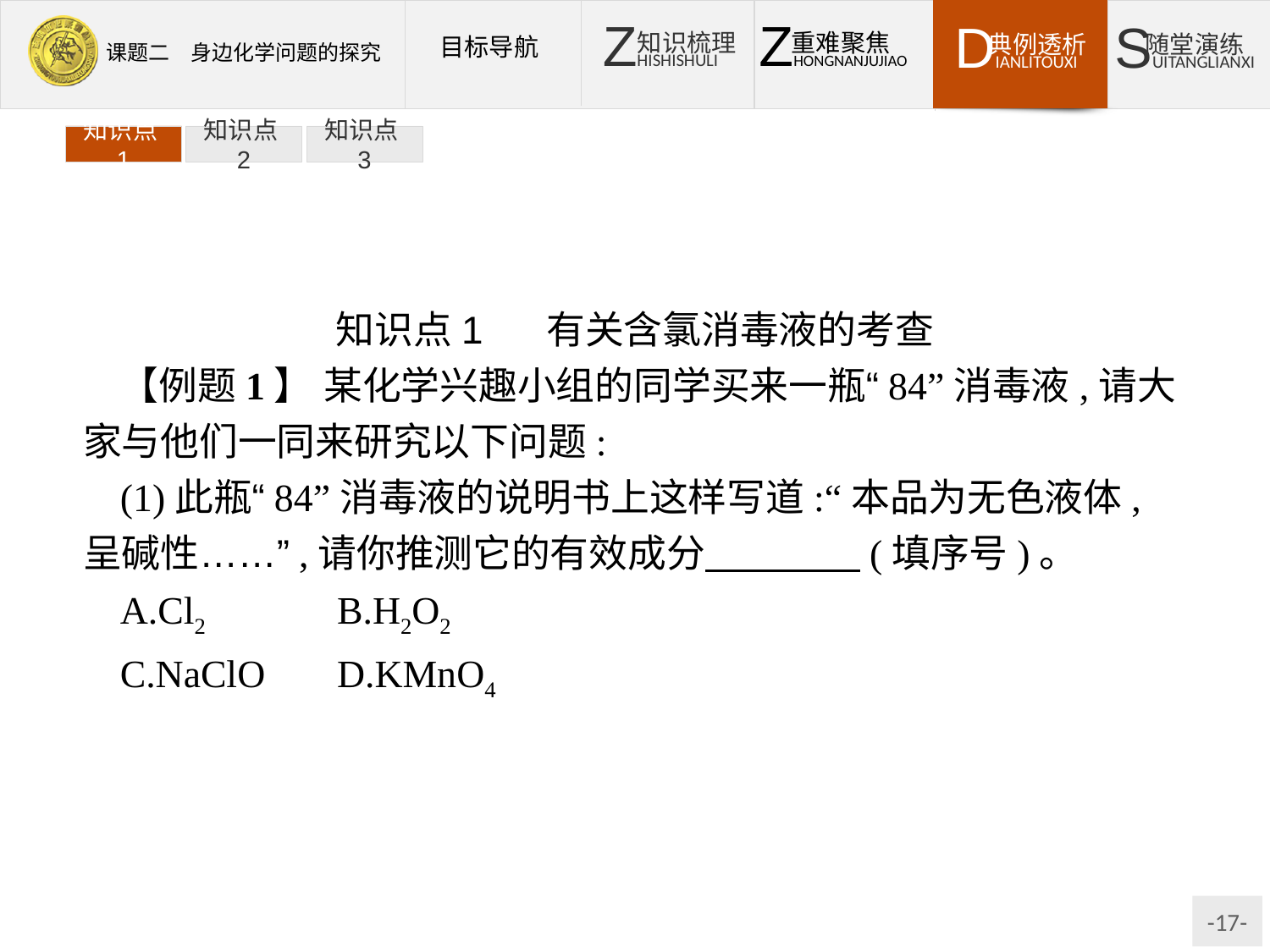

知识点1
知识点2
知识点3
知识点1     有关含氯消毒液的考查
【例题1】 某化学兴趣小组的同学买来一瓶“84”消毒液,请大家与他们一同来研究以下问题:
(1)此瓶“84”消毒液的说明书上这样写道:“本品为无色液体,呈碱性……”,请你推测它的有效成分　　　　(填序号)。
A.Cl2		B.H2O2
C.NaClO	D.KMnO4